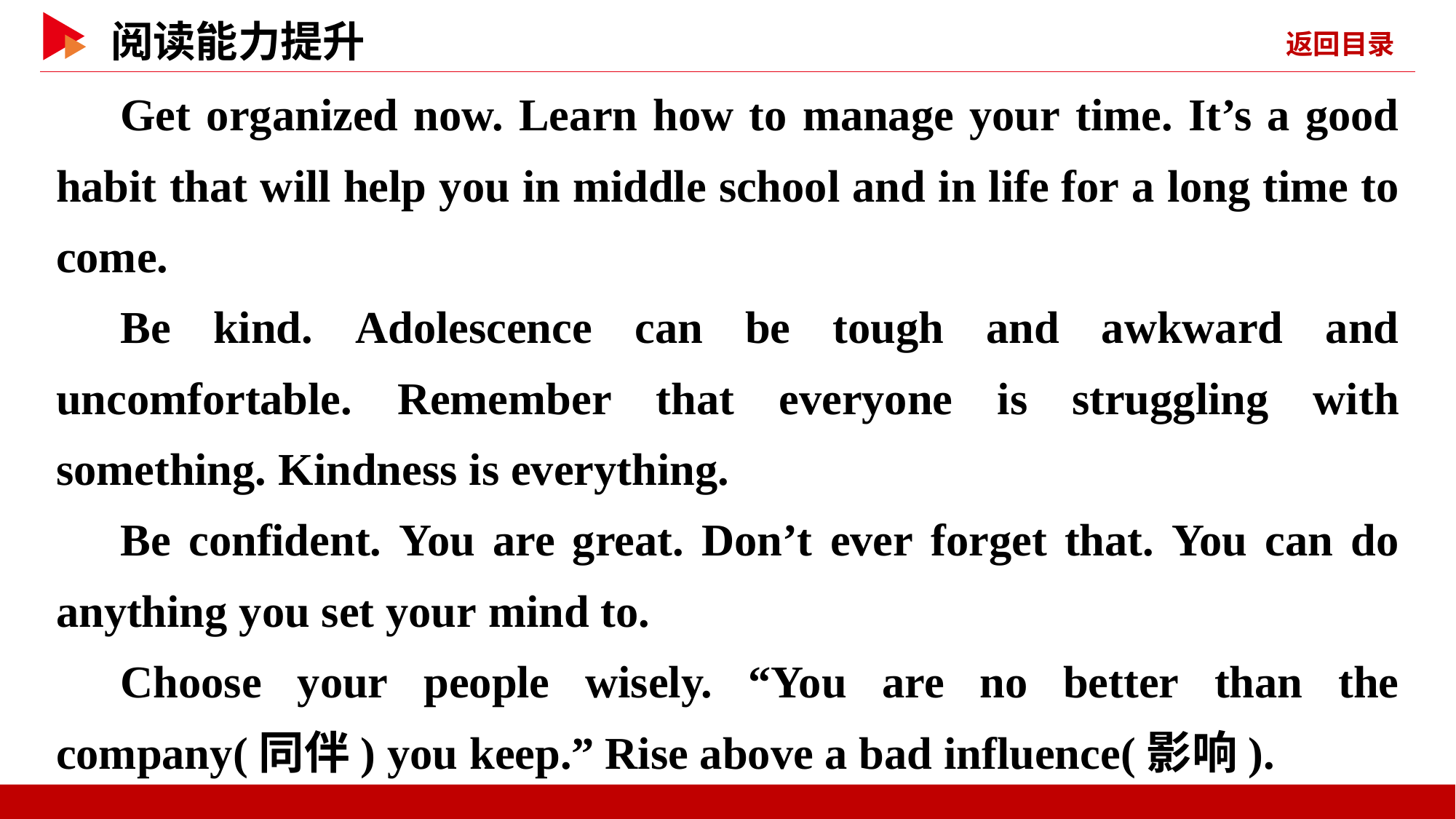

Get organized now. Learn how to manage your time. It’s a good habit that will help you in middle school and in life for a long time to come.
Be kind. Adolescence can be tough and awkward and uncomfortable. Remember that everyone is struggling with something. Kindness is everything.
Be confident. You are great. Don’t ever forget that. You can do anything you set your mind to.
Choose your people wisely. “You are no better than the company(同伴) you keep.” Rise above a bad influence(影响).